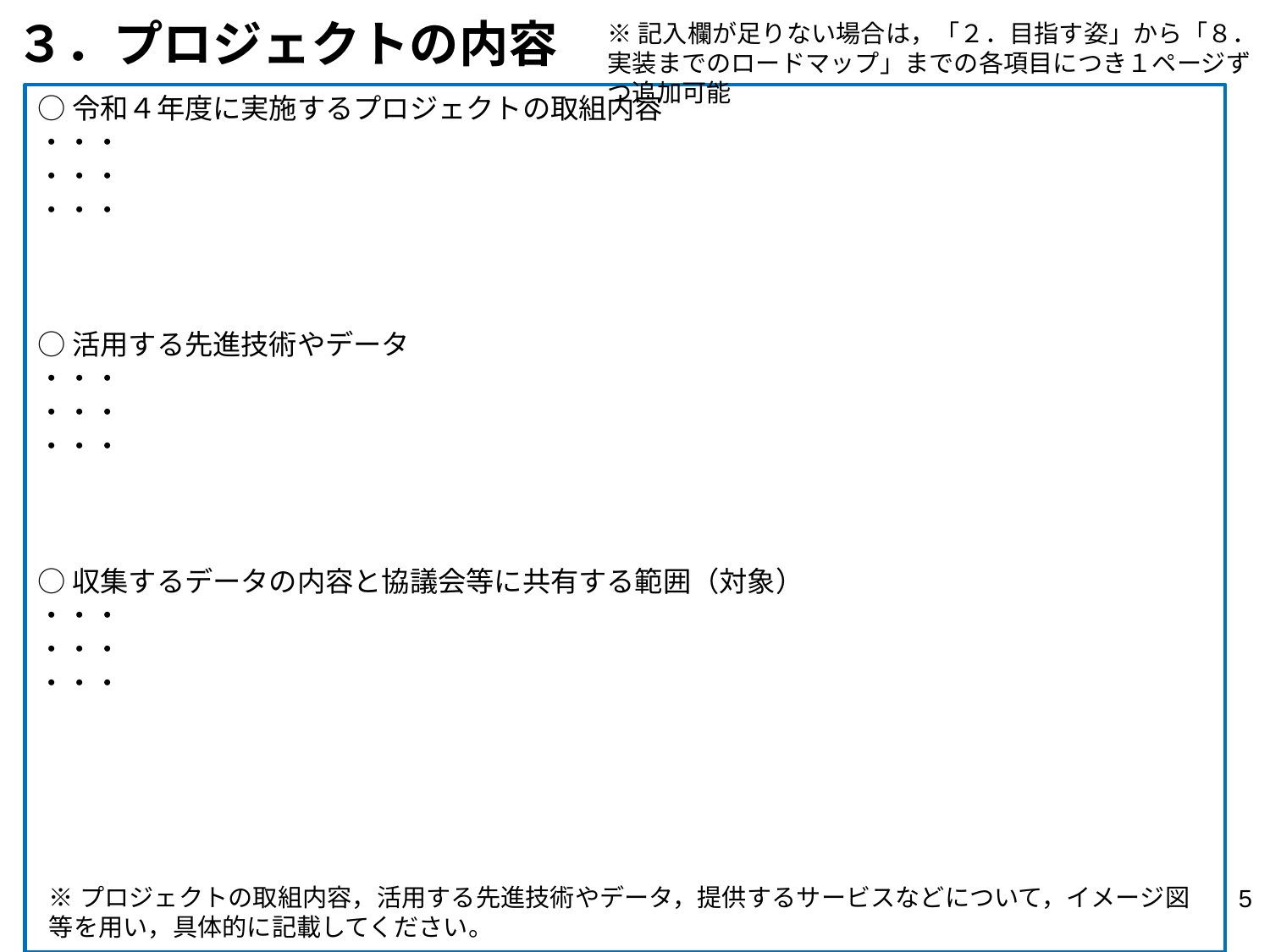

３．プロジェクトの内容
※記入欄が足りない場合は，「２．目指す姿」から「８．実装までのロードマップ」までの各項目につき１ページずつ追加可能
○令和４年度に実施するプロジェクトの取組内容
・・・
・・・
・・・

○活用する先進技術やデータ
・・・
・・・
・・・

○収集するデータの内容と協議会等に共有する範囲（対象）
・・・
・・・
・・・
※プロジェクトの取組内容，活用する先進技術やデータ，提供するサービスなどについて，イメージ図等を用い，具体的に記載してください。
5